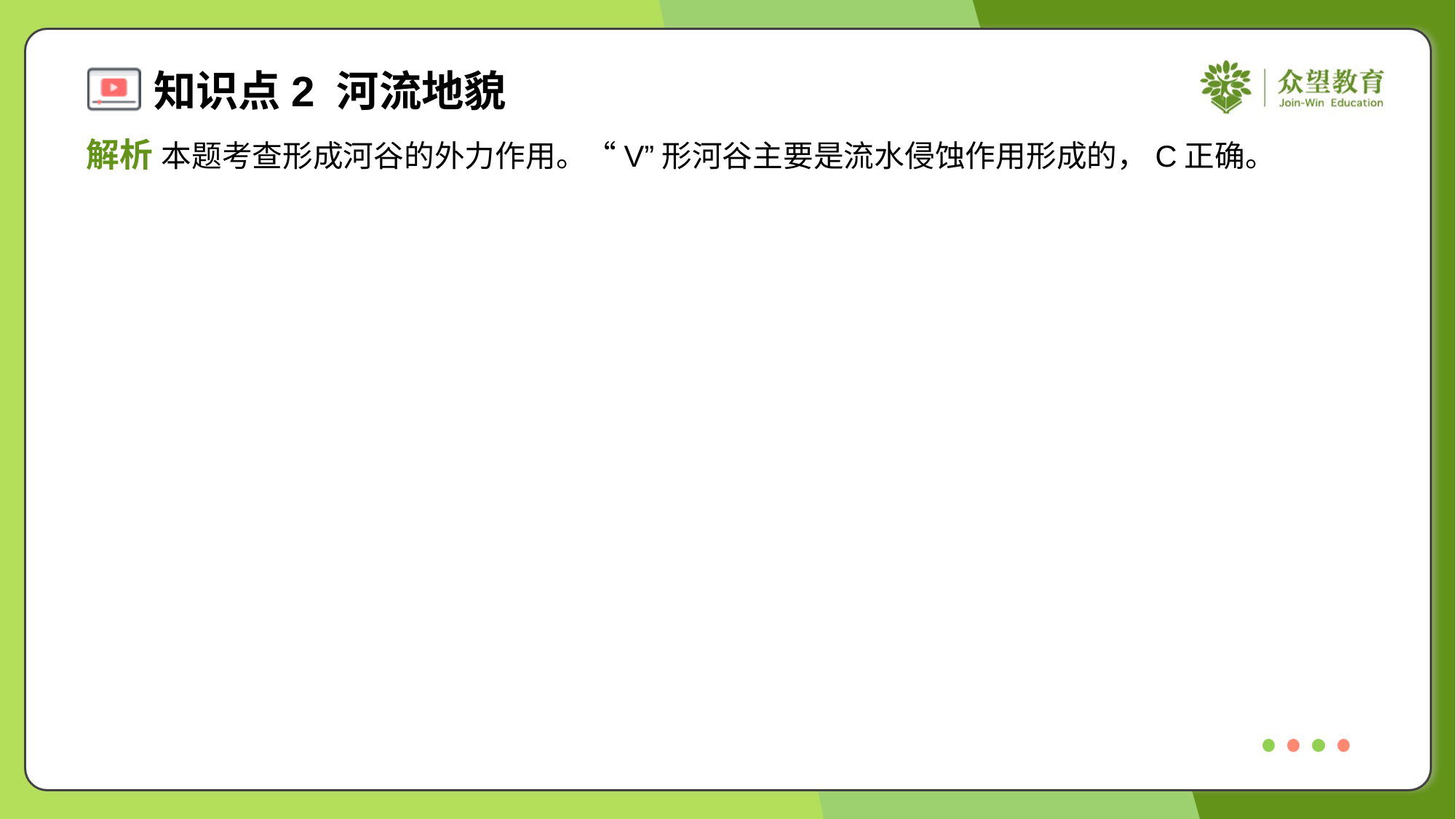

解析 本题考查形成河谷的外力作用。“V”形河谷主要是流水侵蚀作用形成的，C正确。